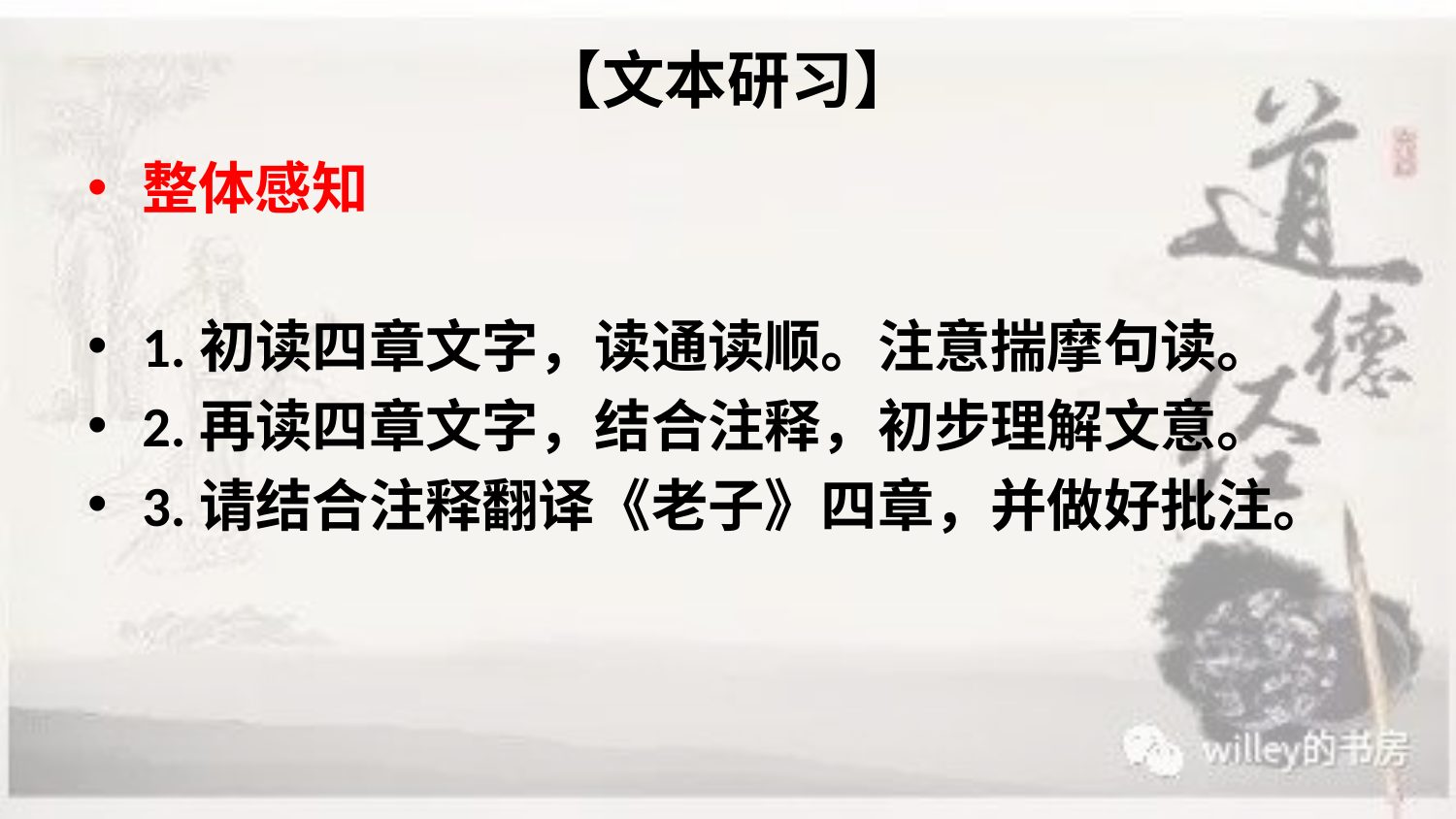

# 【文本研习】
整体感知

1.初读四章文字，读通读顺。注意揣摩句读。
2.再读四章文字，结合注释，初步理解文意。
3.请结合注释翻译《老子》四章，并做好批注。